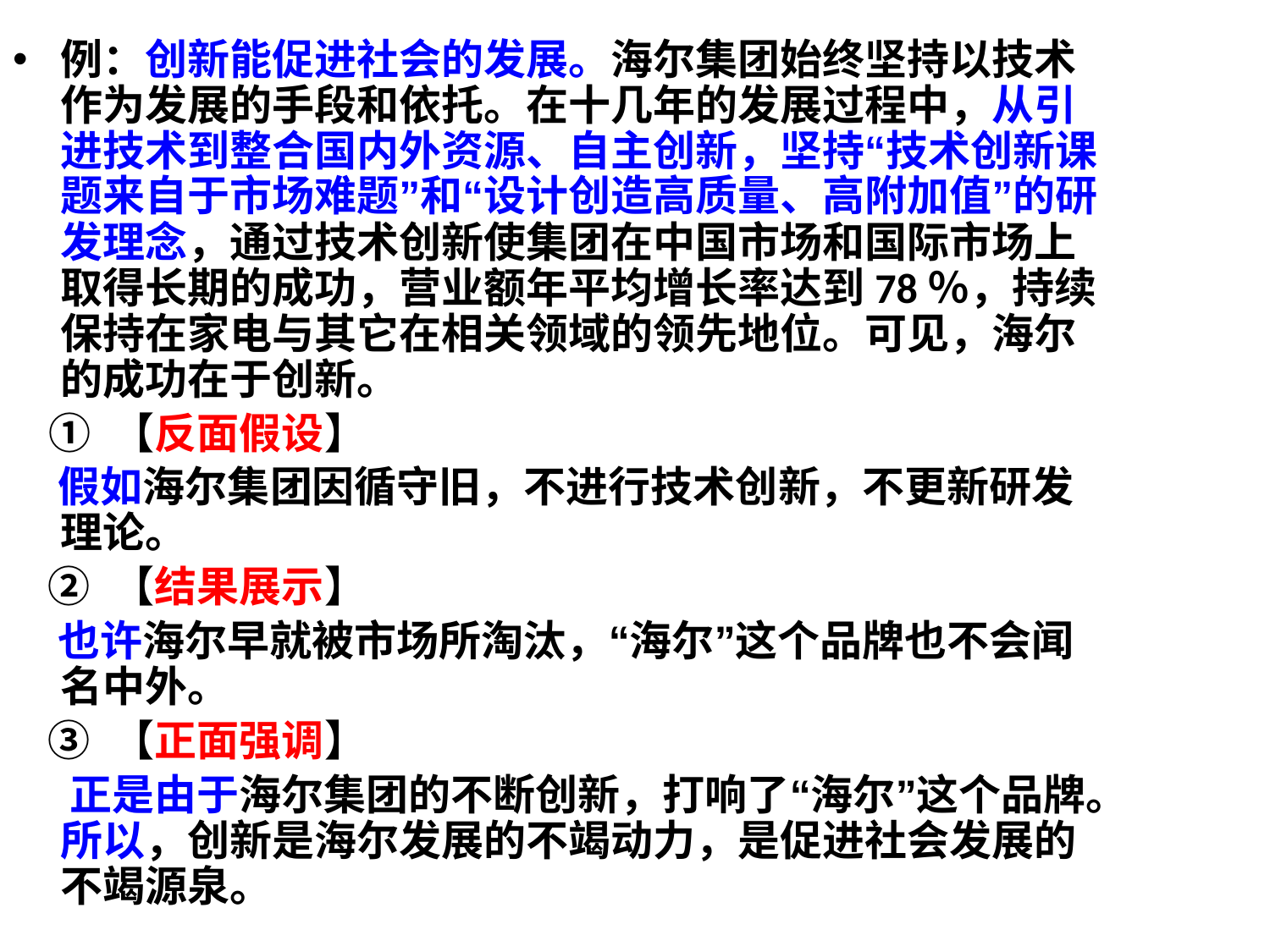

例：创新能促进社会的发展。海尔集团始终坚持以技术作为发展的手段和依托。在十几年的发展过程中，从引进技术到整合国内外资源、自主创新，坚持“技术创新课题来自于市场难题”和“设计创造高质量、高附加值”的研发理念，通过技术创新使集团在中国市场和国际市场上取得长期的成功，营业额年平均增长率达到78％，持续保持在家电与其它在相关领域的领先地位。可见，海尔的成功在于创新。
   ① 【反面假设】
   假如海尔集团因循守旧，不进行技术创新，不更新研发理论。
   ② 【结果展示】
   也许海尔早就被市场所淘汰，“海尔”这个品牌也不会闻名中外。
   ③ 【正面强调】
    正是由于海尔集团的不断创新，打响了“海尔”这个品牌。所以，创新是海尔发展的不竭动力，是促进社会发展的不竭源泉。